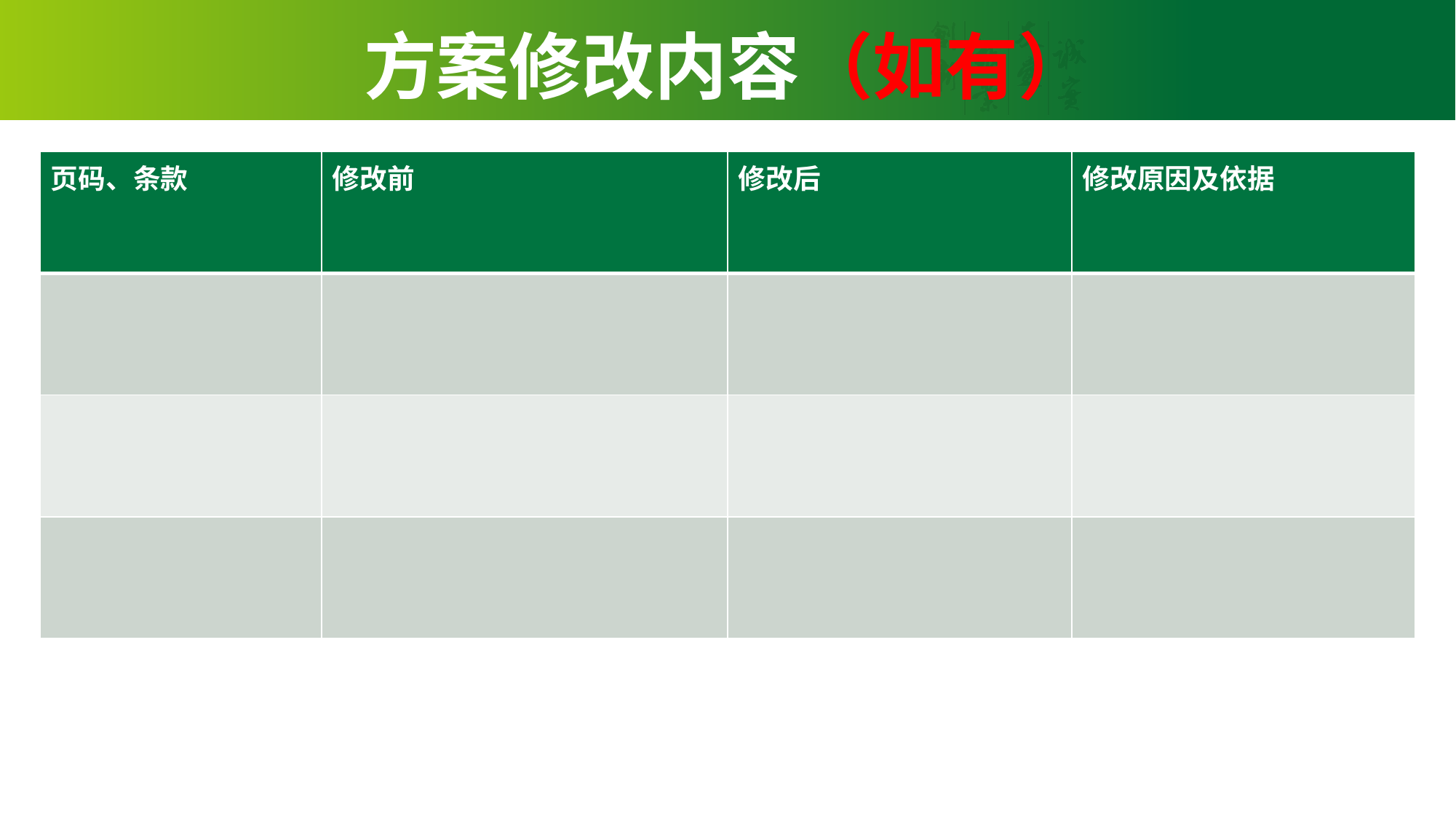

# 方案修改内容（如有）
| 页码、条款 | 修改前 | 修改后 | 修改原因及依据 |
| --- | --- | --- | --- |
|  |  |  |  |
|  |  |  |  |
|  |  |  |  |